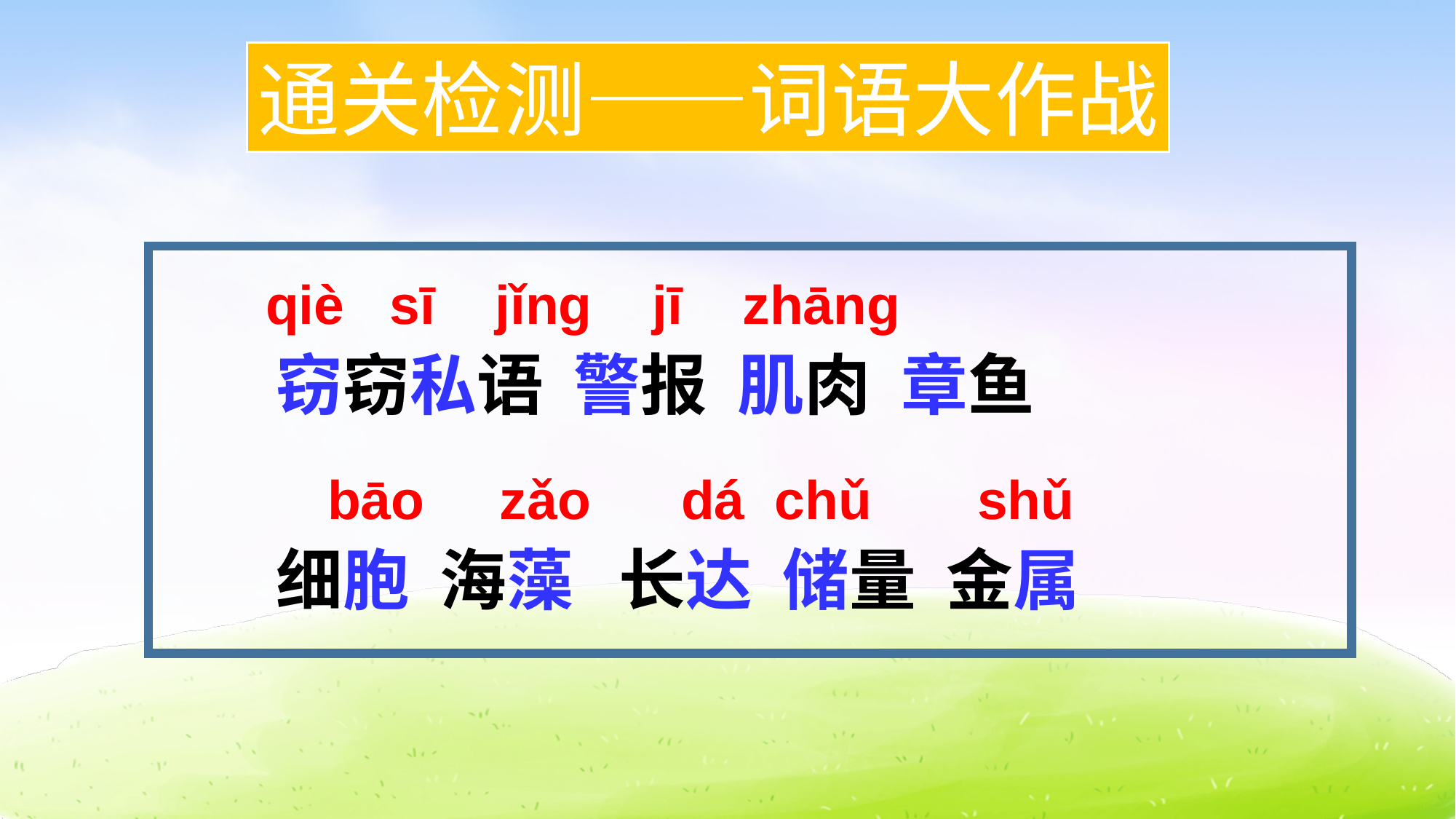

通关检测——词语大作战

qiè   sī    jǐng    jī    zhāng
窃窃私语  警报  肌肉  章鱼
bāo     zǎo      dá  chǔ       shǔ
细胞  海藻   长达  储量  金属